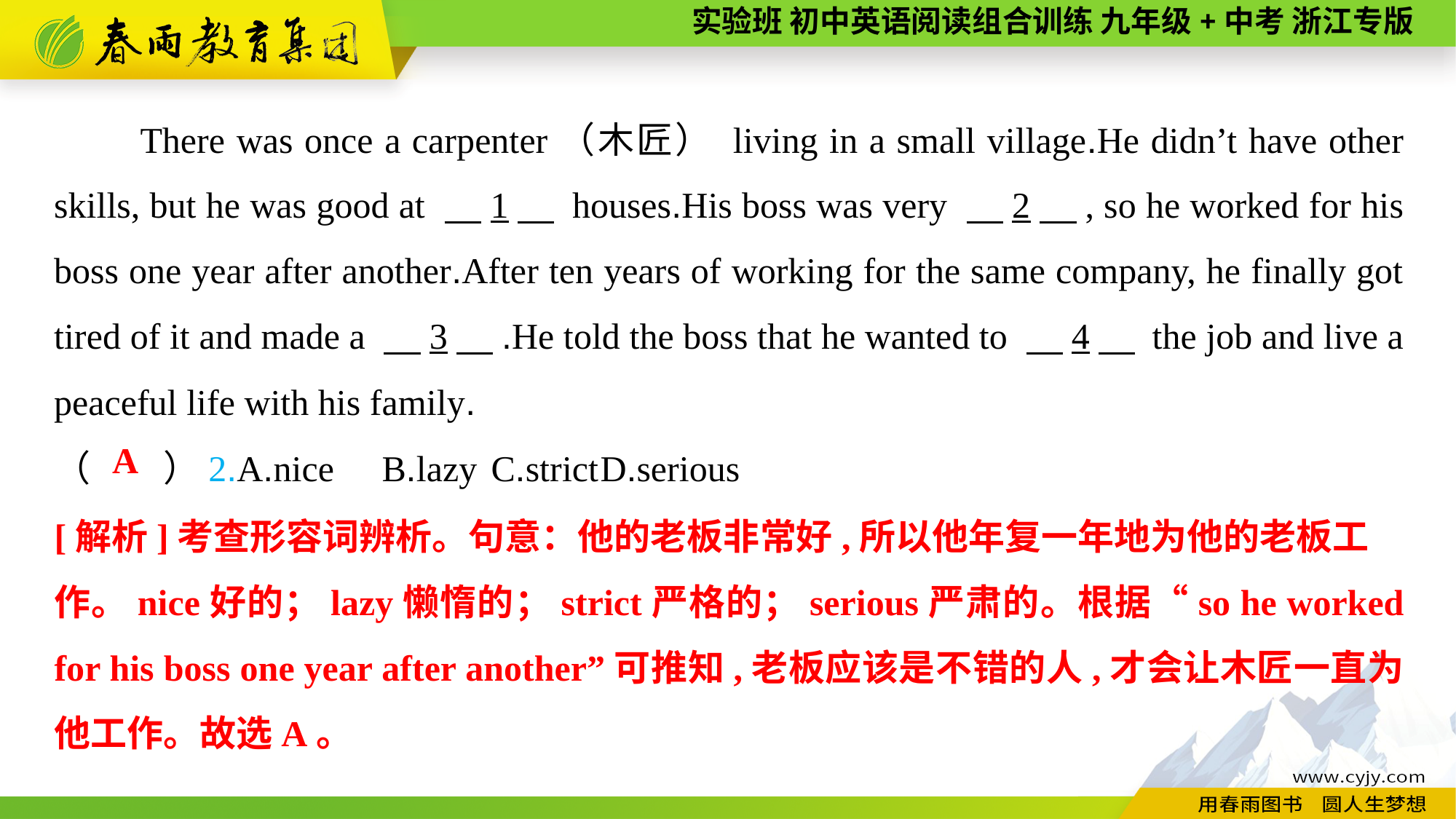

There was once a carpenter（木匠） living in a small village.He didn’t have other skills, but he was good at 　1　 houses.His boss was very 　2　, so he worked for his boss one year after another.After ten years of working for the same company, he finally got tired of it and made a 　3　.He told the boss that he wanted to 　4　 the job and live a peaceful life with his family.
（　　）2.A.nice	B.lazy	C.strict	D.serious
A
[解析]考查形容词辨析。句意：他的老板非常好,所以他年复一年地为他的老板工
作。nice好的；lazy懒惰的；strict严格的；serious严肃的。根据“so he worked for his boss one year after another”可推知,老板应该是不错的人,才会让木匠一直为他工作。故选A。